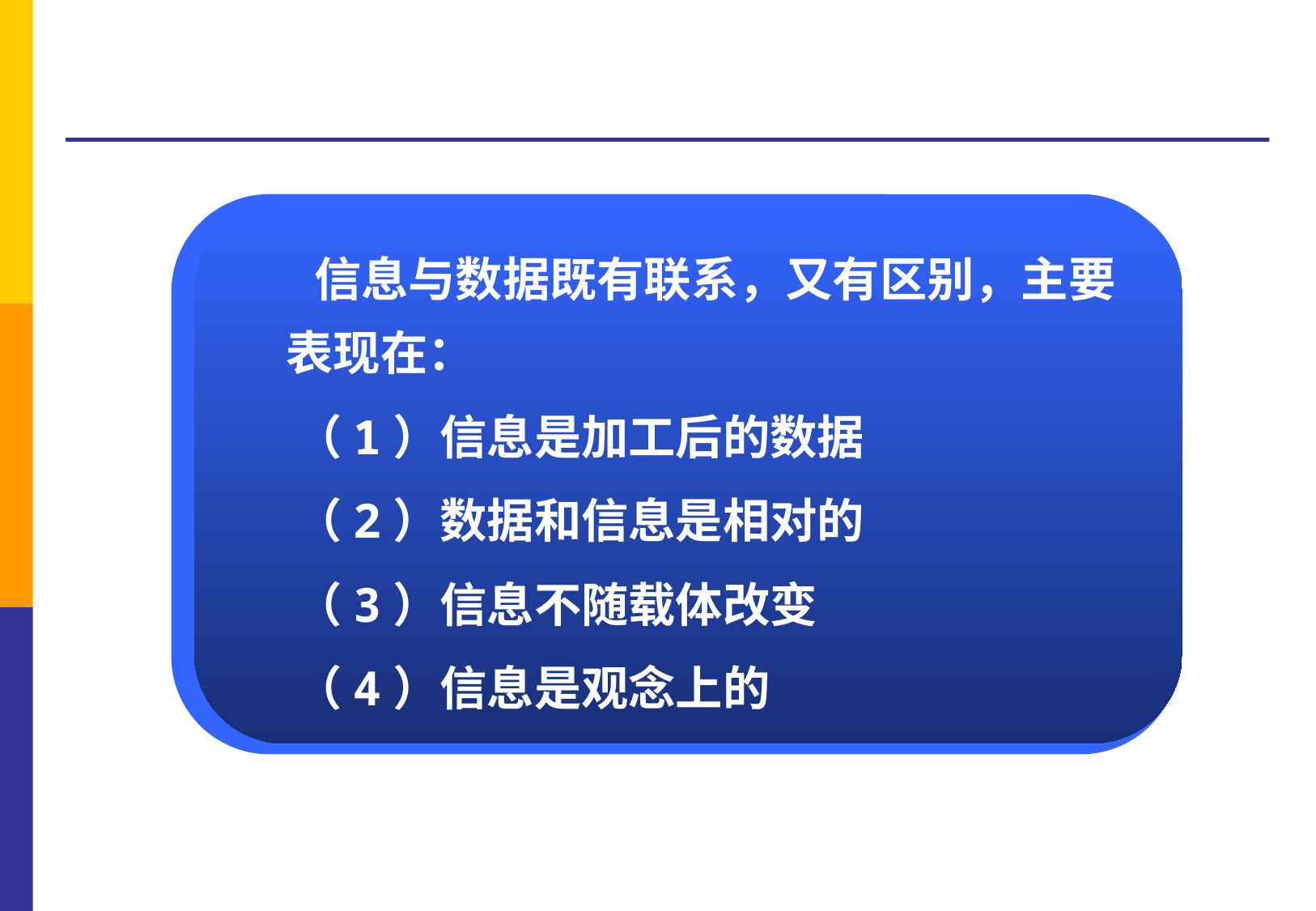

信息与数据既有联系，又有区别，主要表现在：
    （1）信息是加工后的数据
    （2）数据和信息是相对的
    （3）信息不随载体改变
    （4）信息是观念上的